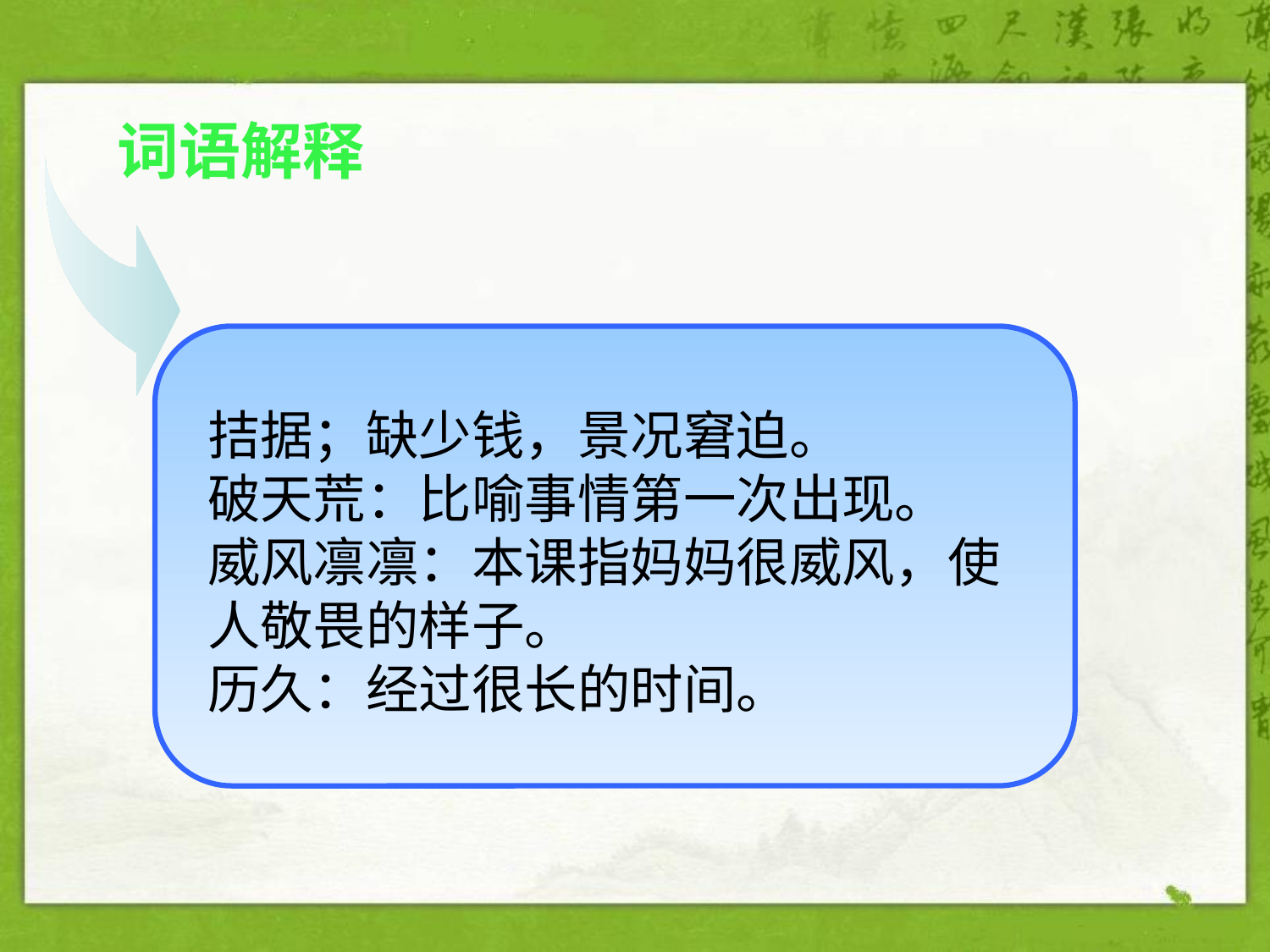

词语解释

拮据；缺少钱，景况窘迫。
破天荒：比喻事情第一次出现。
威风凛凛：本课指妈妈很威风，使人敬畏的样子。
历久：经过很长的时间。